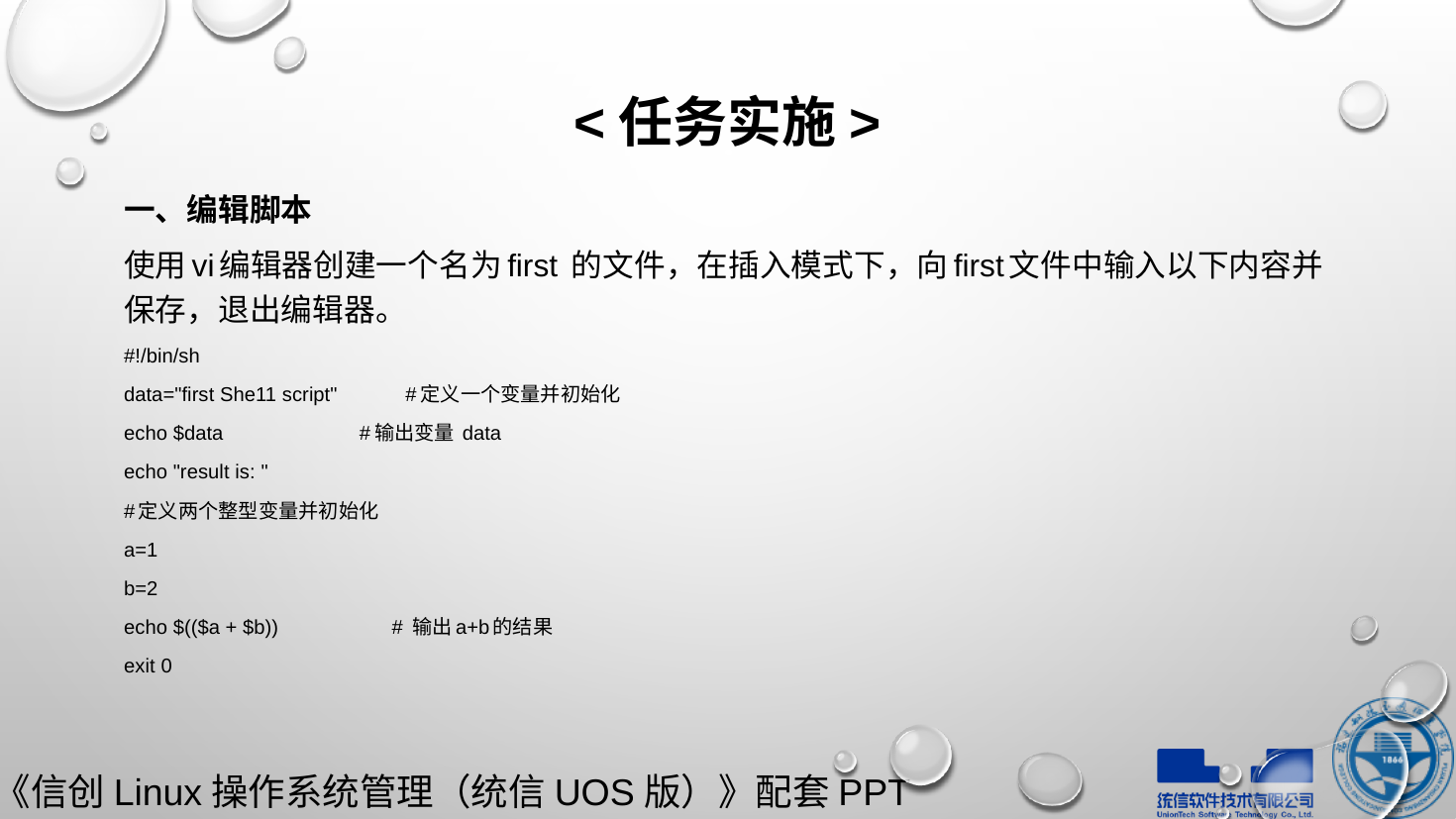

# <任务实施>
一、编辑脚本
使用vi编辑器创建一个名为first 的文件，在插入模式下，向first文件中输入以下内容并保存，退出编辑器。
#!/bin/sh
data="first She11 script"            #定义一个变量并初始化
echo $data                        #输出变量 data
echo "result is: "
#定义两个整型变量并初始化
a=1
b=2
echo $(($a + $b))                    # 输出a+b的结果
exit 0